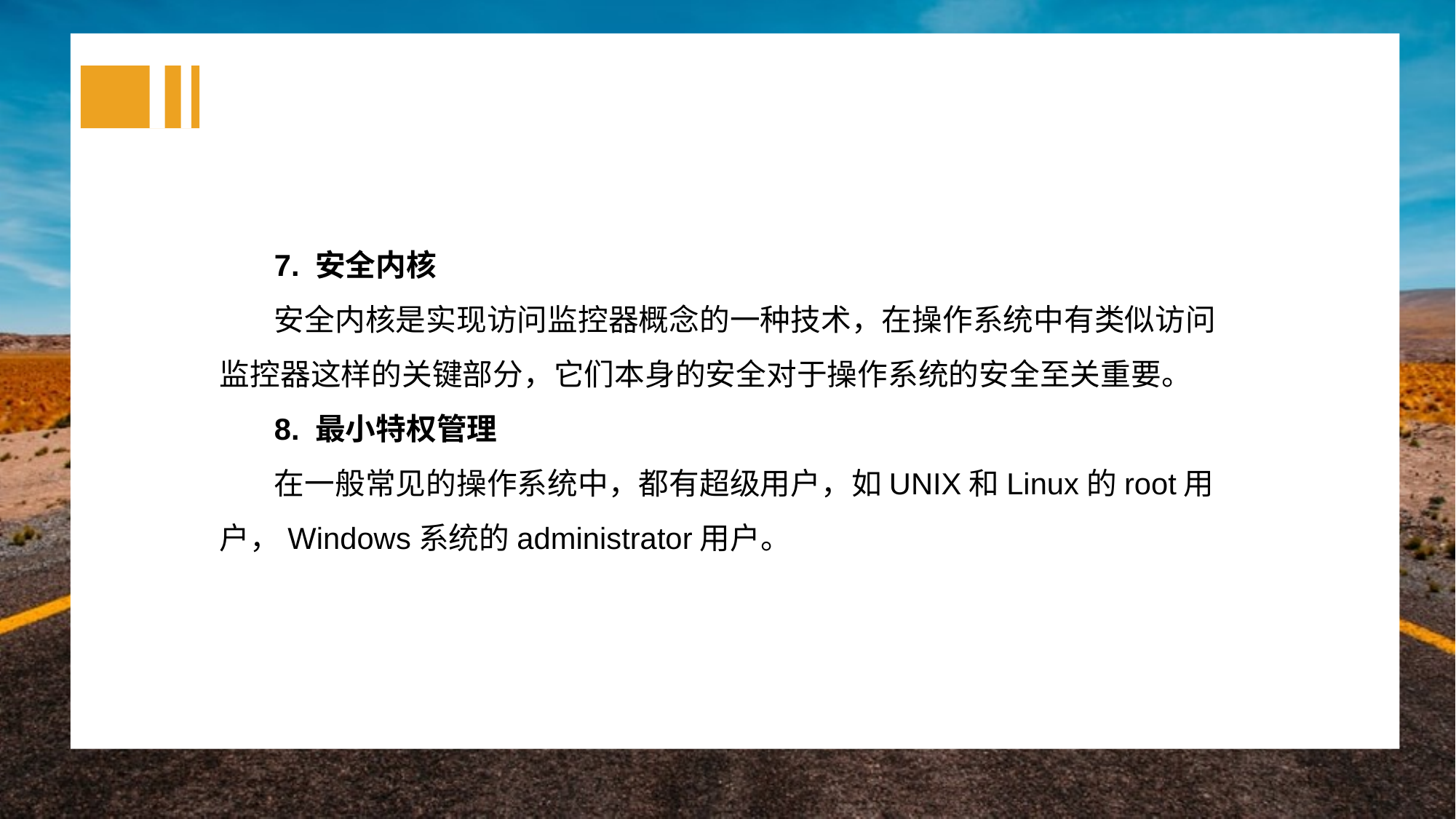

7. 安全内核
安全内核是实现访问监控器概念的一种技术，在操作系统中有类似访问监控器这样的关键部分，它们本身的安全对于操作系统的安全至关重要。
8. 最小特权管理
在一般常见的操作系统中，都有超级用户，如UNIX和Linux的root用户，Windows系统的administrator用户。